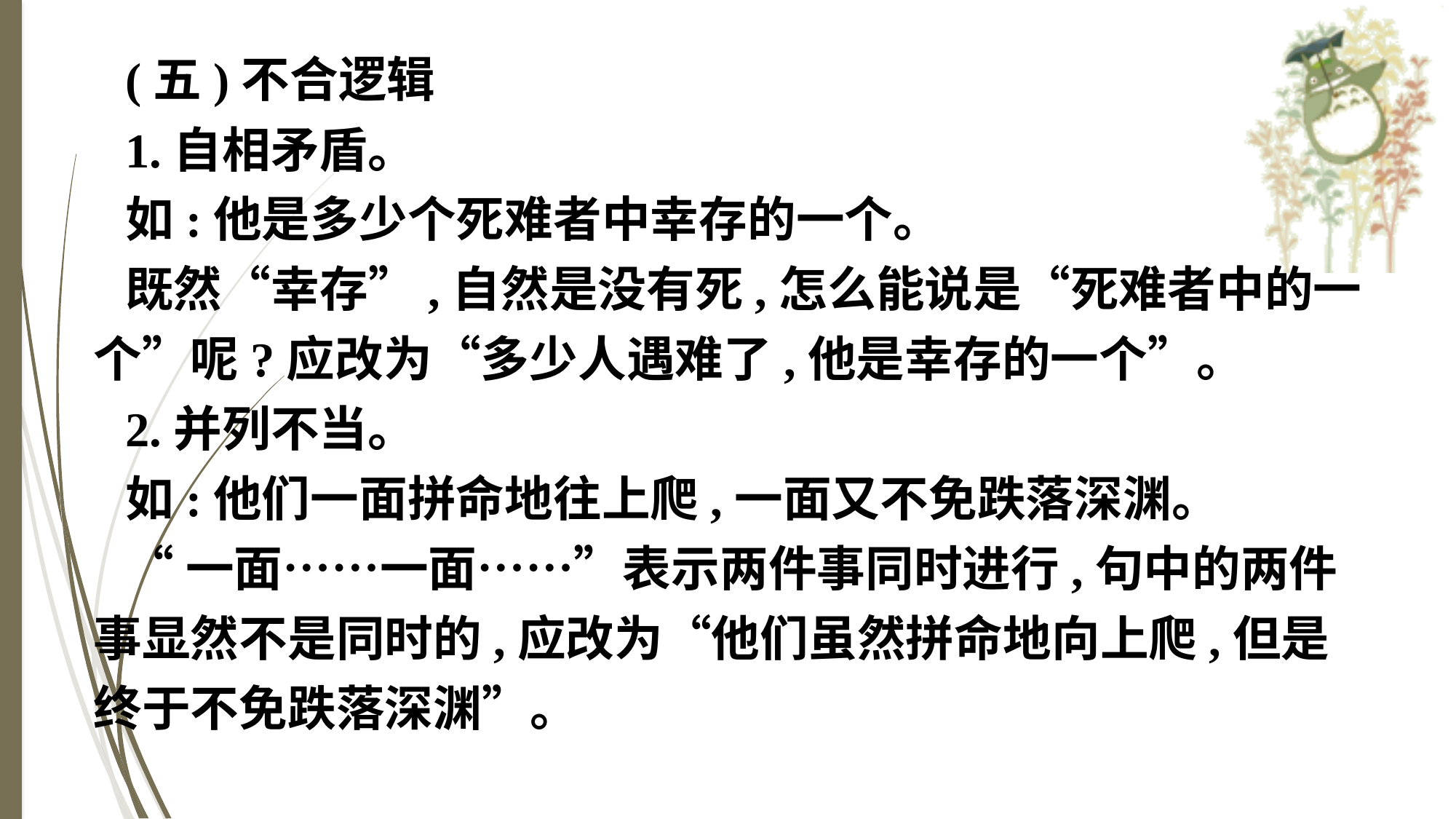

(五)不合逻辑
1.自相矛盾。
如:他是多少个死难者中幸存的一个。
既然“幸存”,自然是没有死,怎么能说是“死难者中的一个”呢?应改为“多少人遇难了,他是幸存的一个”。
2.并列不当。
如:他们一面拼命地往上爬,一面又不免跌落深渊。
“一面……一面……”表示两件事同时进行,句中的两件事显然不是同时的,应改为“他们虽然拼命地向上爬,但是终于不免跌落深渊”。